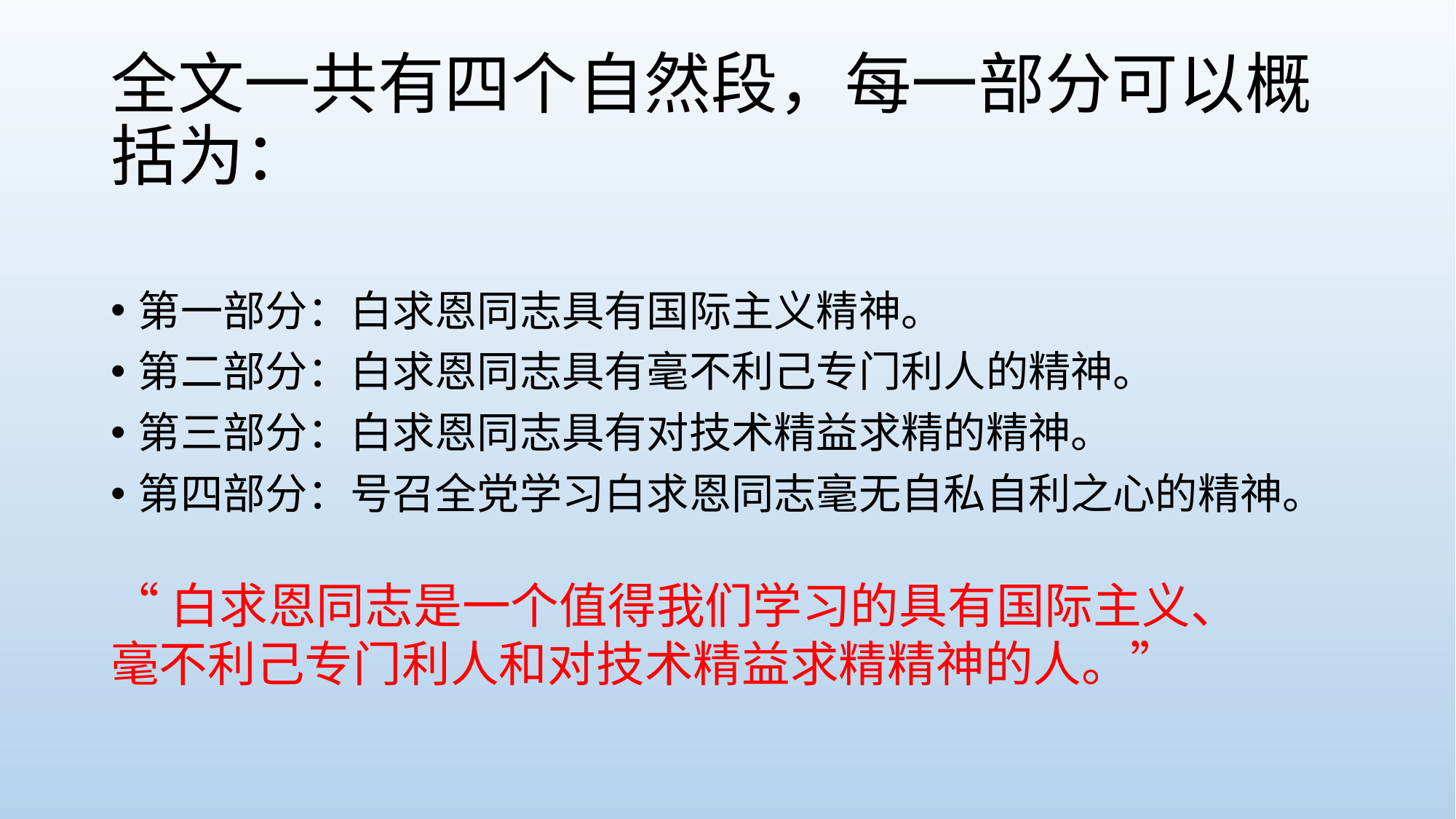

# 全文一共有四个自然段，每一部分可以概括为：

第一部分：白求恩同志具有国际主义精神。
第二部分：白求恩同志具有毫不利己专门利人的精神。
第三部分：白求恩同志具有对技术精益求精的精神。
第四部分：号召全党学习白求恩同志毫无自私自利之心的精神。

“白求恩同志是一个值得我们学习的具有国际主义、毫不利己专门利人和对技术精益求精精神的人。”